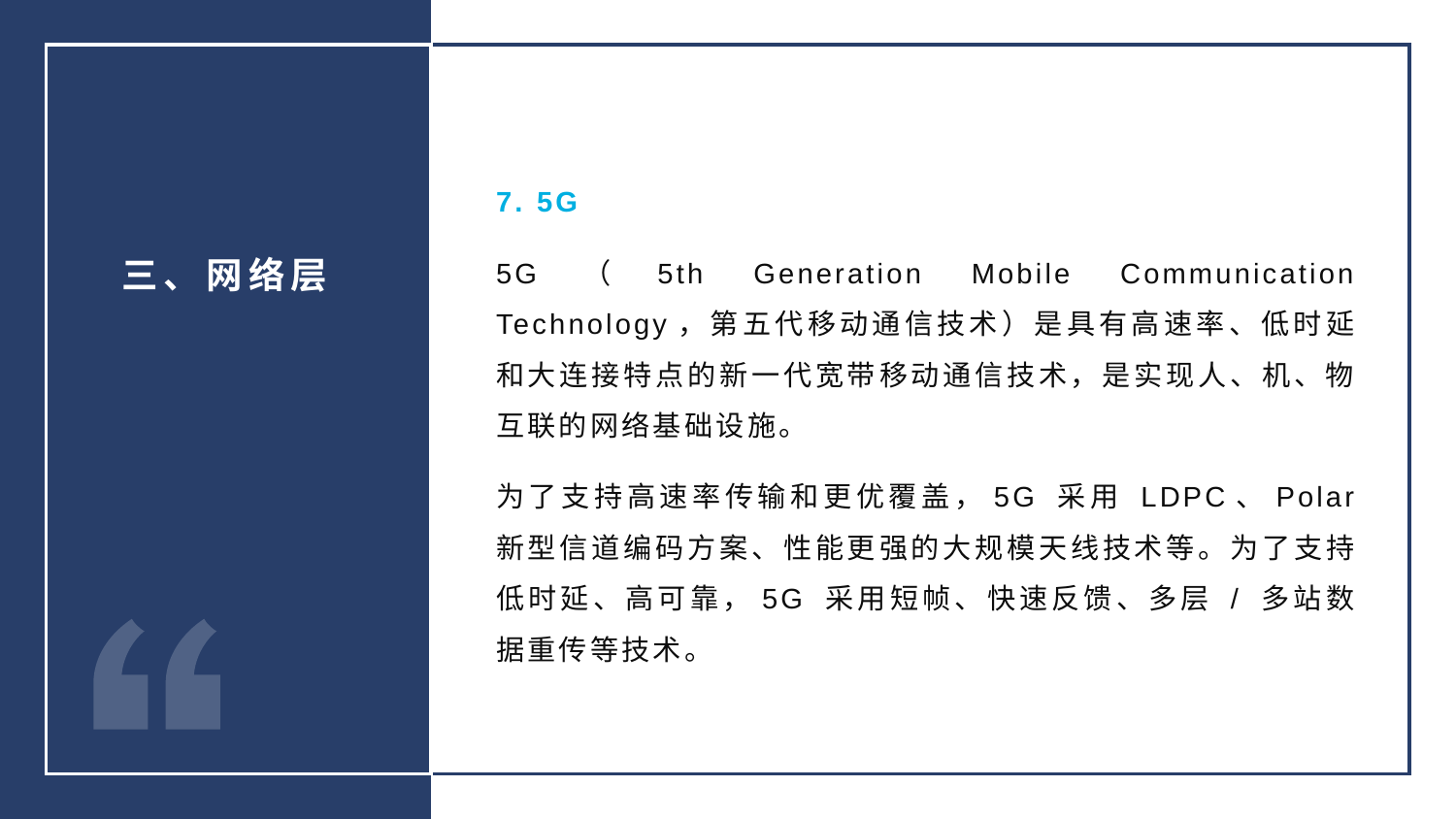

7. 5G
5G（5th Generation Mobile Communication Technology，第五代移动通信技术）是具有高速率、低时延和大连接特点的新一代宽带移动通信技术，是实现人、机、物互联的网络基础设施。
为了支持高速率传输和更优覆盖，5G 采用 LDPC、Polar 新型信道编码方案、性能更强的大规模天线技术等。为了支持低时延、高可靠，5G 采用短帧、快速反馈、多层 / 多站数据重传等技术。
三、网络层